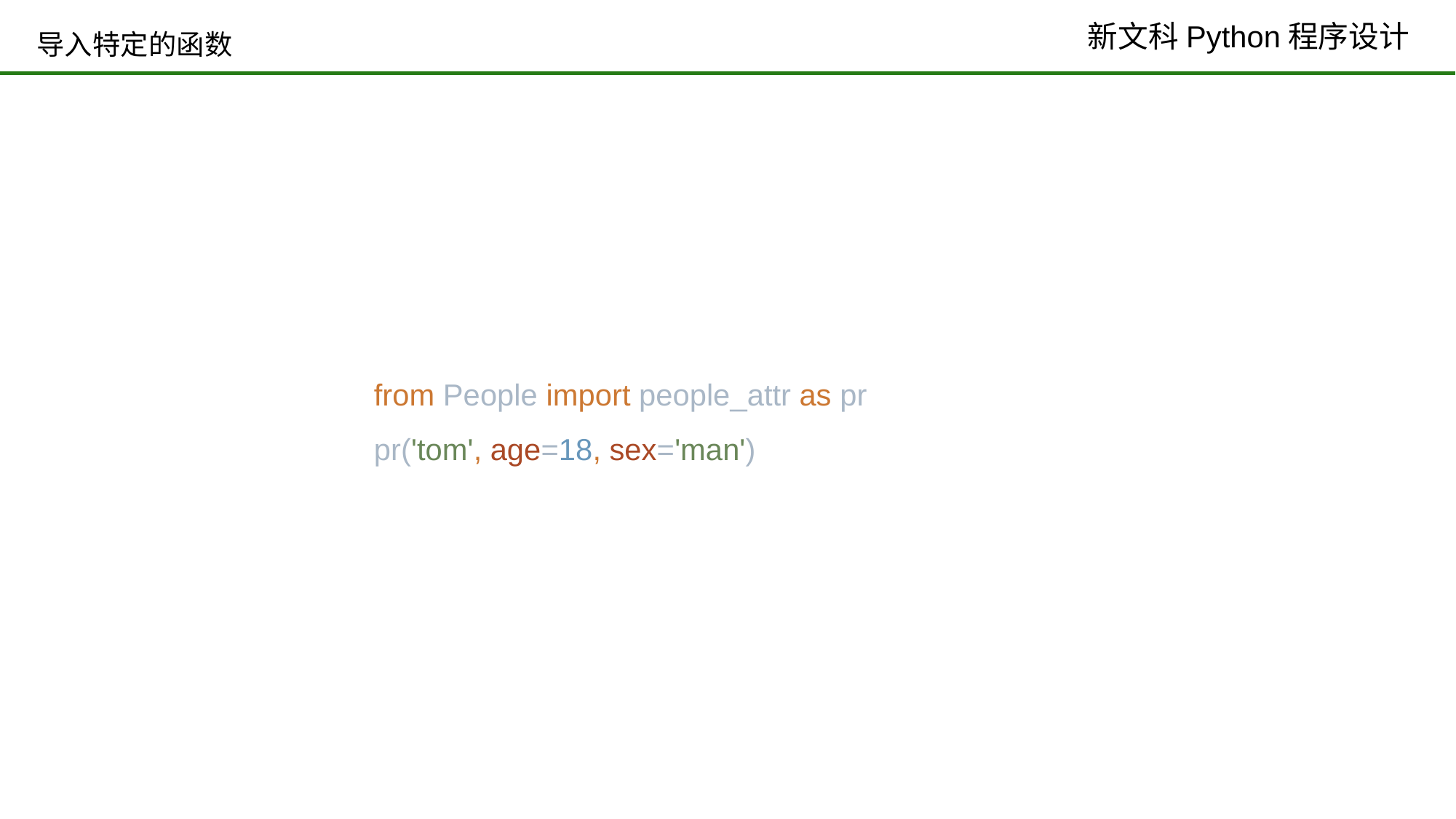

# 导入特定的函数
from People import people_attr as pr
pr('tom', age=18, sex='man')